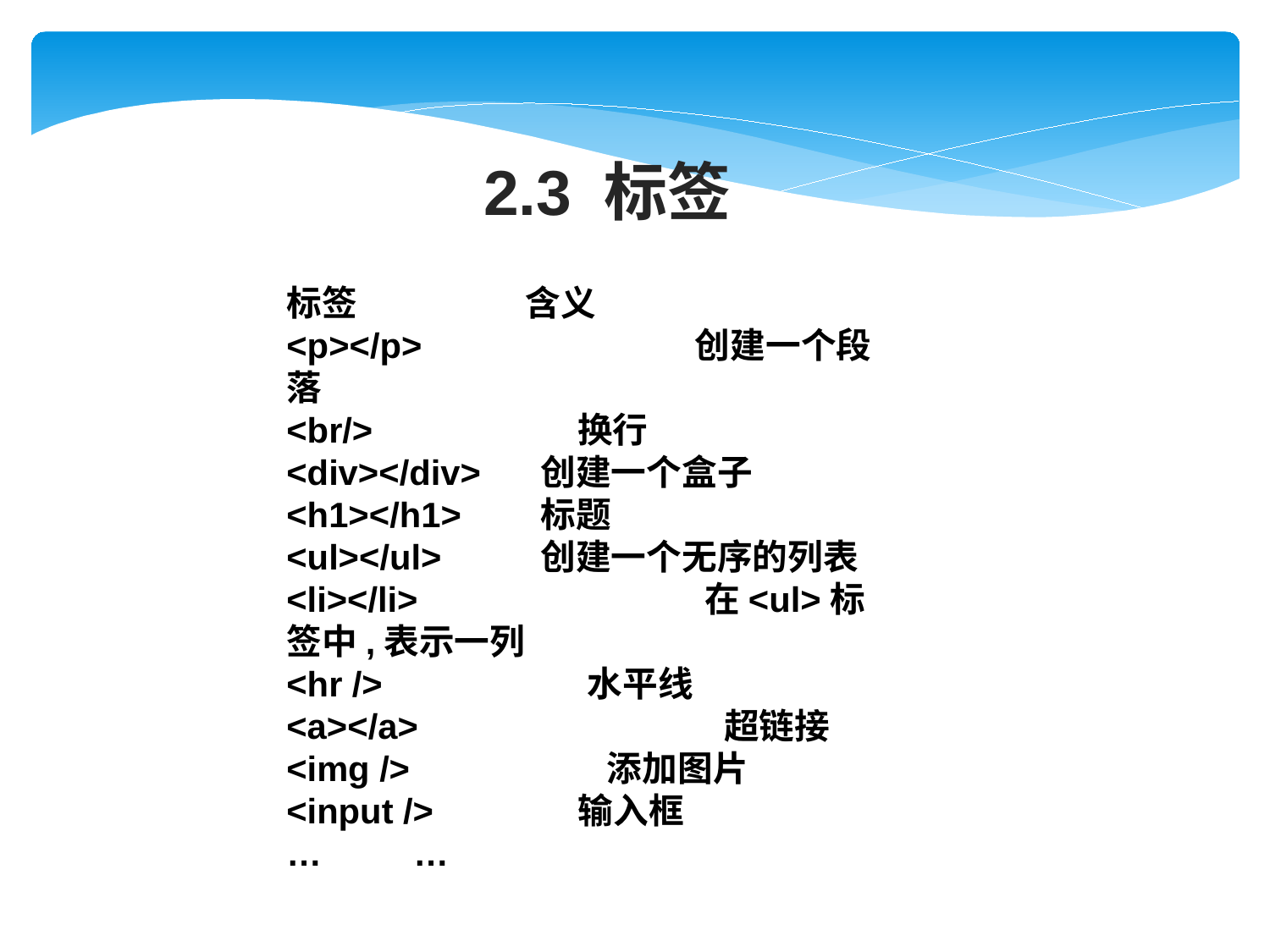

2.3 标签
标签	              含义
<p></p>	               创建一个段落
<br/>	                换行
<div></div>	创建一个盒子
<h1></h1>	标题
<ul></ul>	创建一个无序的列表
<li></li>	                在<ul>标签中,表示一列
<hr />	                 水平线
<a></a>	                  超链接
<img />	                   添加图片
<input />	   输入框
…	…